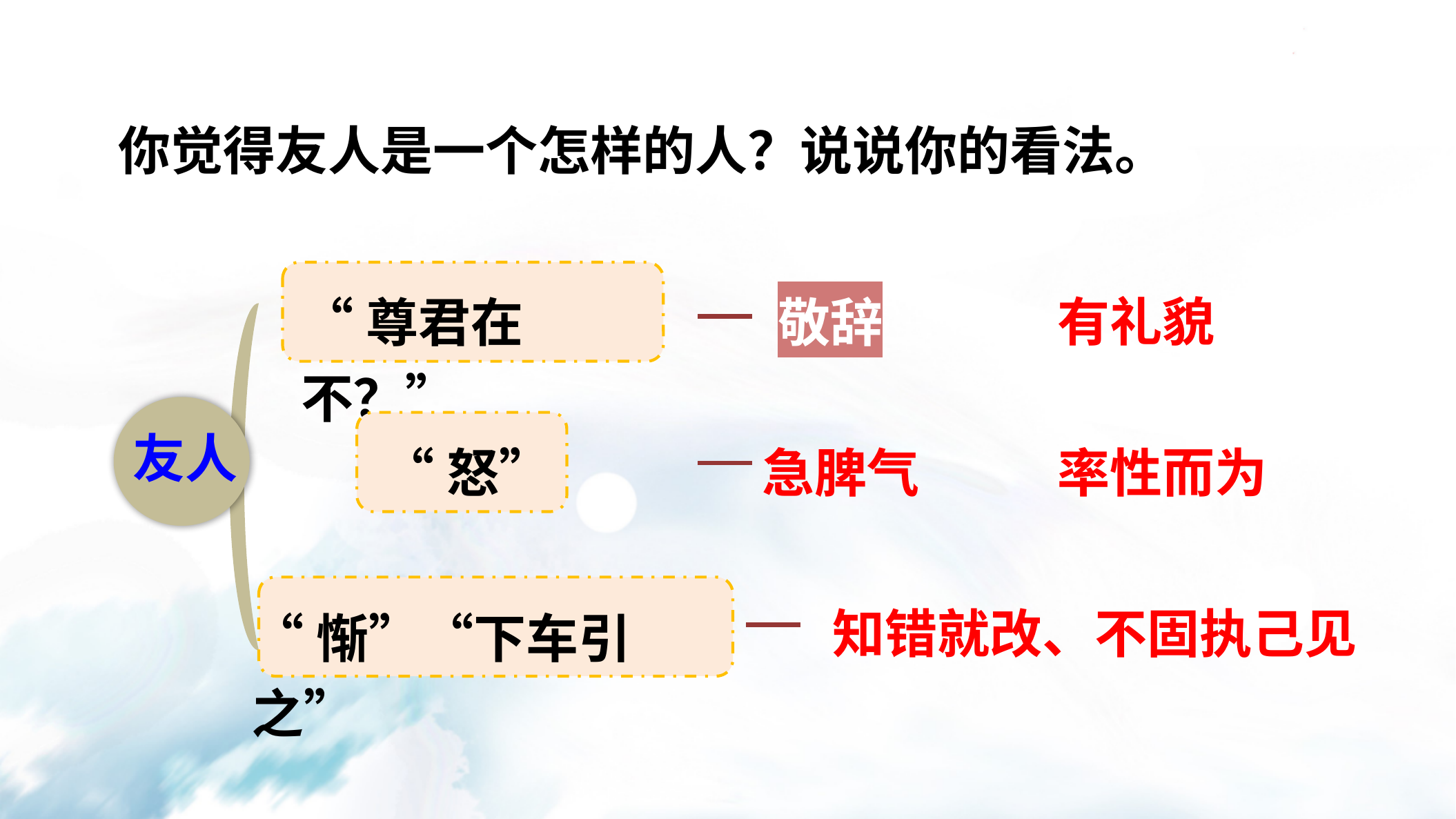

你觉得友人是一个怎样的人？说说你的看法。

“尊君在不？”
有礼貌
敬辞

友人

“怒”
急脾气
率性而为

“惭”“下车引之”
知错就改、不固执己见